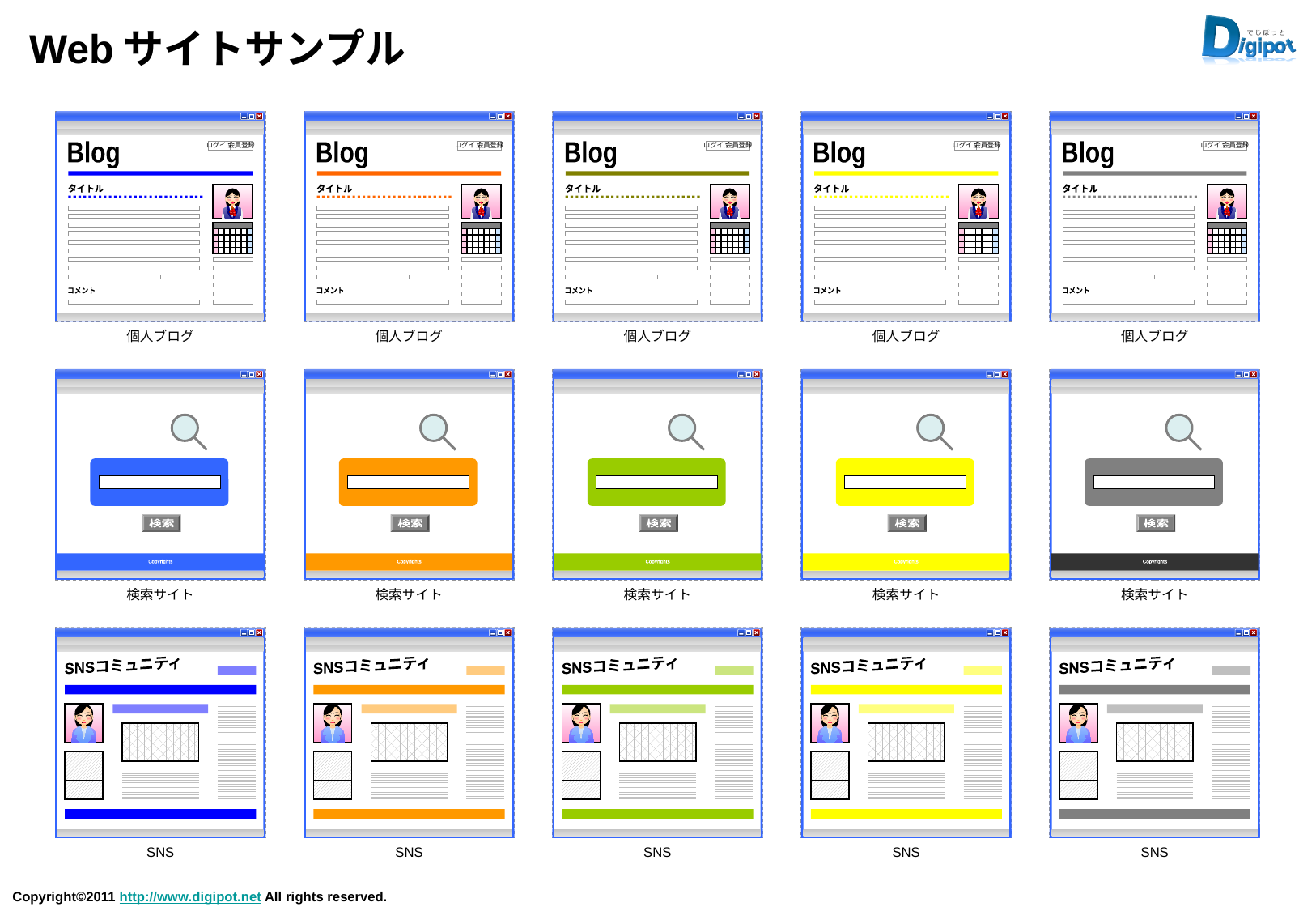

# Webサイトサンプル

Blog
ログイン
会員登録

タイトル

コメント

Blog
ログイン
会員登録

タイトル

コメント

Blog
ログイン
会員登録

タイトル

コメント

Blog
ログイン
会員登録

タイトル

コメント

Blog
ログイン
会員登録

タイトル

コメント

個人ブログ
個人ブログ
個人ブログ
個人ブログ
個人ブログ

Search

検索

Search

検索

Search

検索

Search

検索

Search

検索

Copyrights
Copyrights
Copyrights
Copyrights
Copyrights
検索サイト
検索サイト
検索サイト
検索サイト
検索サイト

SNSコミュニティ

SNSコミュニティ

SNSコミュニティ

SNSコミュニティ

SNSコミュニティ

SNS
SNS
SNS
SNS
SNS